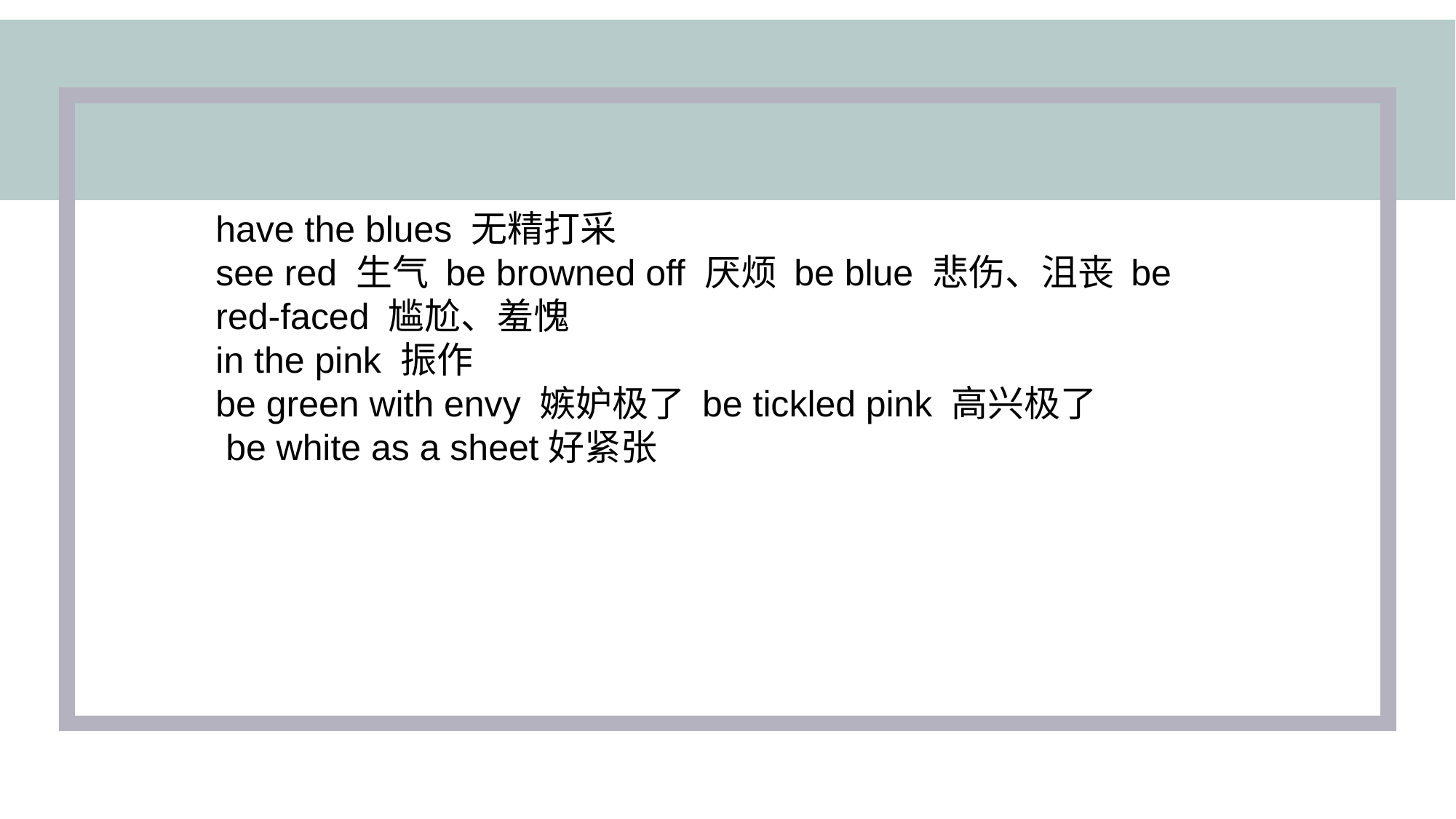

have the blues 无精打采
see red 生气 be browned off 厌烦 be blue 悲伤、沮丧 be red-faced 尴尬、羞愧
in the pink 振作
be green with envy 嫉妒极了 be tickled pink 高兴极了
 be white as a sheet好紧张